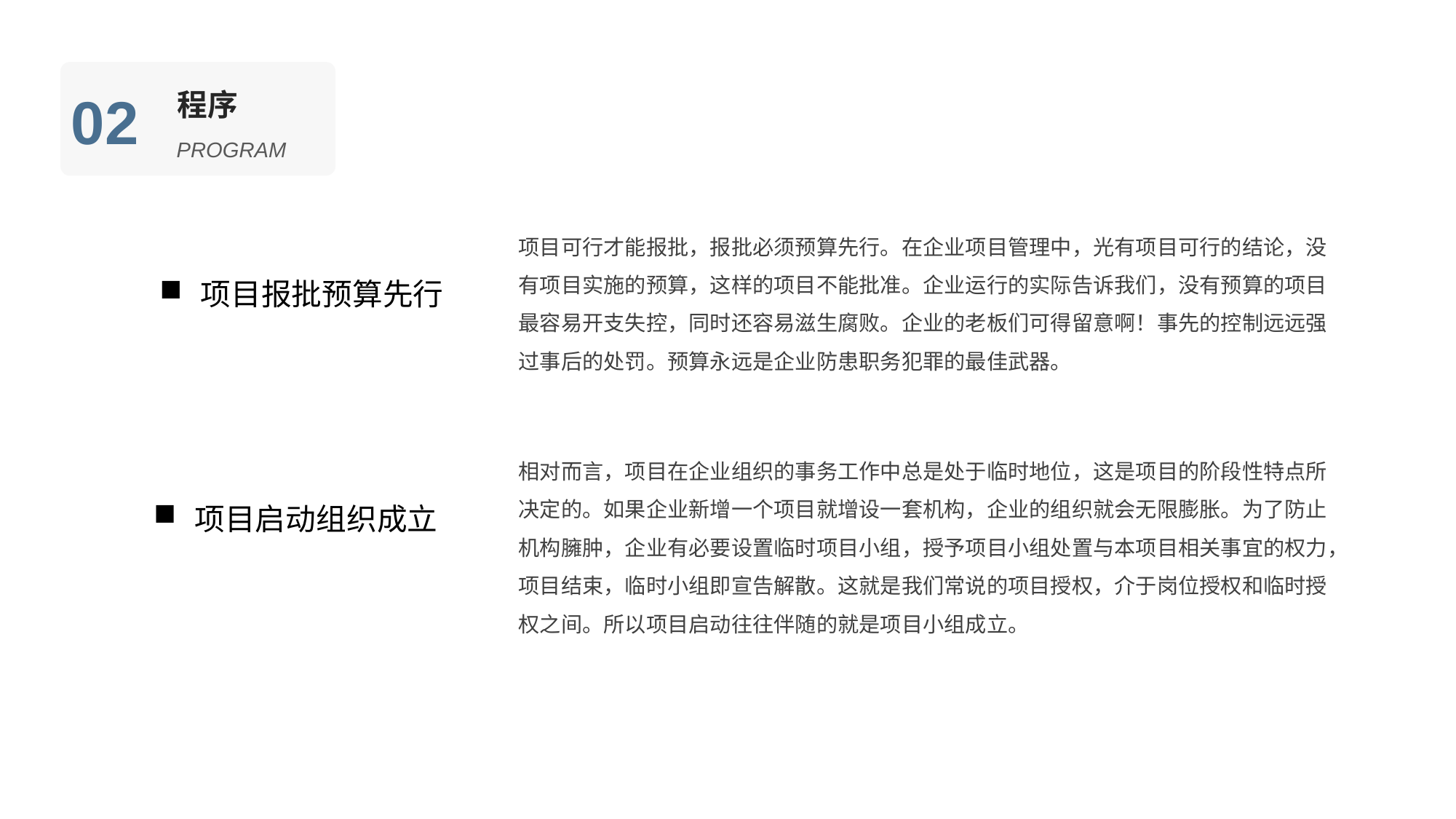

02
程序
PROGRAM
项目可行才能报批，报批必须预算先行。在企业项目管理中，光有项目可行的结论，没有项目实施的预算，这样的项目不能批准。企业运行的实际告诉我们，没有预算的项目最容易开支失控，同时还容易滋生腐败。企业的老板们可得留意啊！事先的控制远远强过事后的处罚。预算永远是企业防患职务犯罪的最佳武器。
项目报批预算先行
相对而言，项目在企业组织的事务工作中总是处于临时地位，这是项目的阶段性特点所决定的。如果企业新增一个项目就增设一套机构，企业的组织就会无限膨胀。为了防止机构臃肿，企业有必要设置临时项目小组，授予项目小组处置与本项目相关事宜的权力，项目结束，临时小组即宣告解散。这就是我们常说的项目授权，介于岗位授权和临时授权之间。所以项目启动往往伴随的就是项目小组成立。
项目启动组织成立